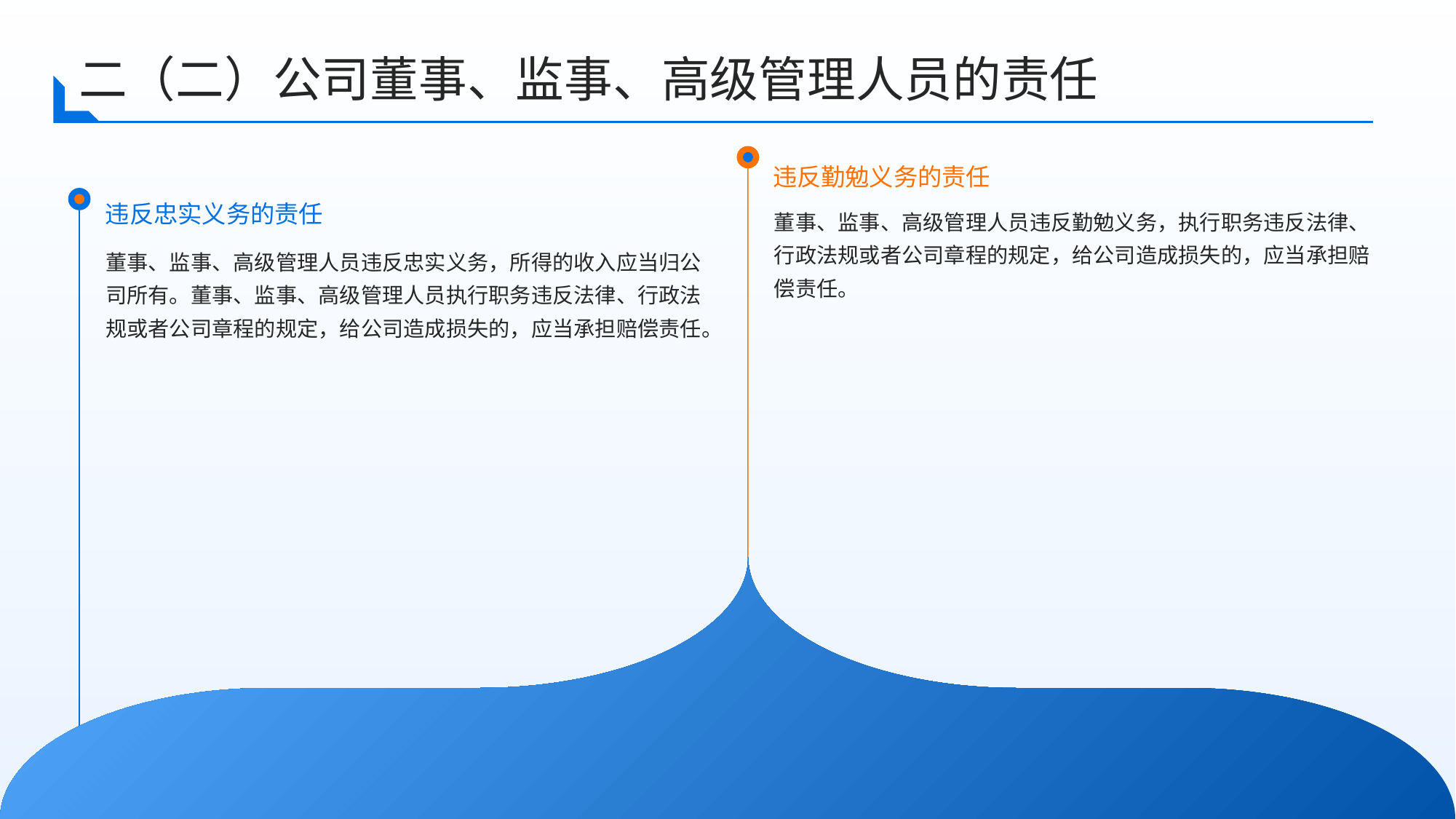

二（二）公司董事、监事、高级管理人员的责任

违反勤勉义务的责任

违反忠实义务的责任

董事、监事、高级管理人员违反勤勉义务，执行职务违反法律、行政法规或者公司章程的规定，给公司造成损失的，应当承担赔偿责任。
董事、监事、高级管理人员违反忠实义务，所得的收入应当归公司所有。董事、监事、高级管理人员执行职务违反法律、行政法规或者公司章程的规定，给公司造成损失的，应当承担赔偿责任。